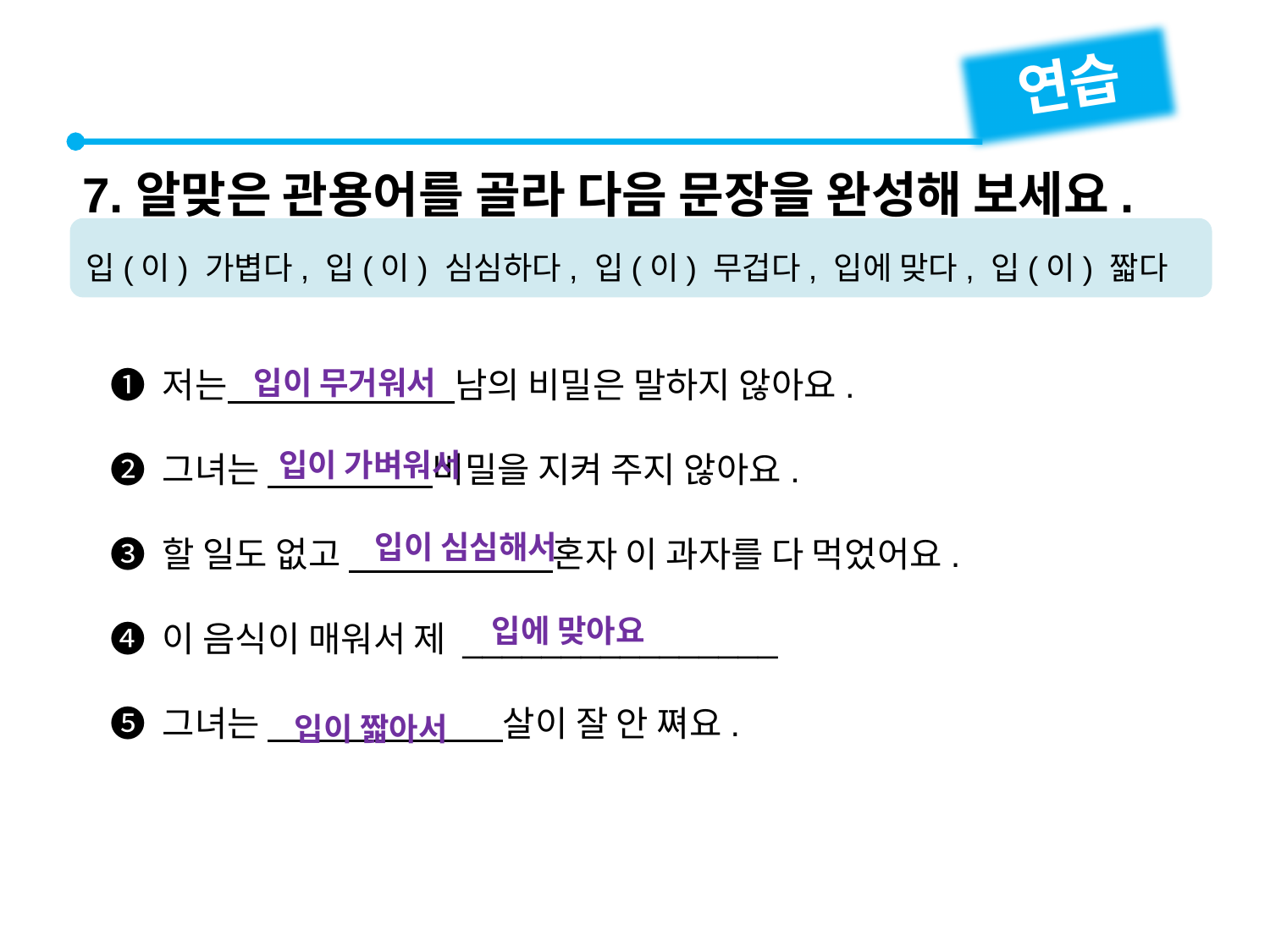

연습
7.알맞은 관용어를 골라 다음 문장을 완성해 보세요.
입(이) 가볍다, 입(이) 심심하다, 입(이) 무겁다, 입에 맞다, 입(이) 짧다
❶ 저는                             남의 비밀은 말하지 않아요.

❷ 그녀는                      비밀을 지켜 주지 않아요.

❸ 할 일도 없고                           혼자 이 과자를 다 먹었어요.

❹ 이 음식이 매워서 제 ________________

❺ 그녀는                               살이 잘 안 쪄요.
입이 무거워서
입이 가벼워서
입이 심심해서
입에 맞아요
입이 짧아서